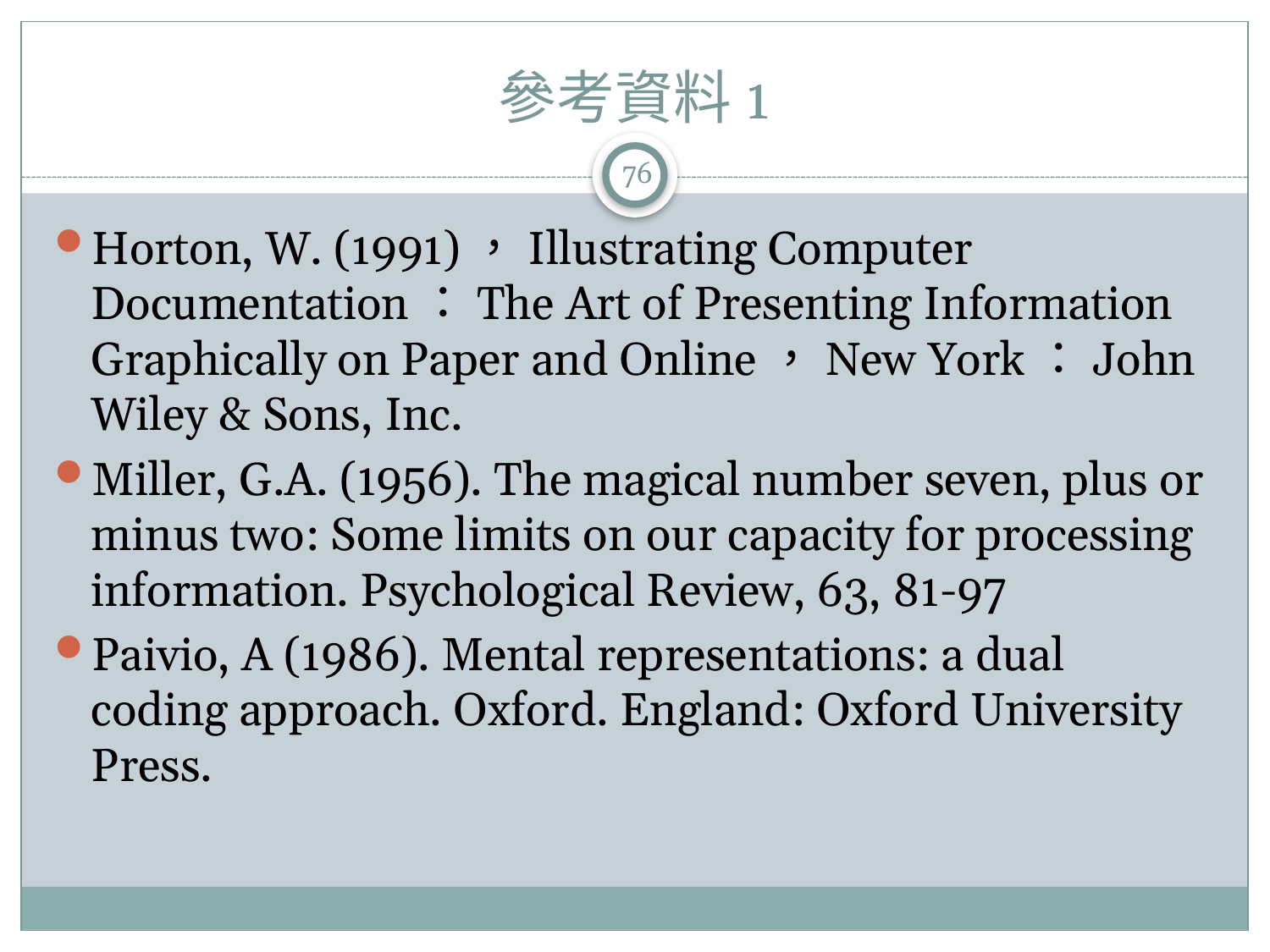

# 參考資料1
76
Horton, W. (1991)，Illustrating Computer Documentation：The Art of Presenting Information Graphically on Paper and Online，New York：John Wiley & Sons, Inc.
Miller, G.A. (1956). The magical number seven, plus or minus two: Some limits on our capacity for processing information. Psychological Review, 63, 81-97
Paivio, A (1986). Mental representations: a dual coding approach. Oxford. England: Oxford University Press.